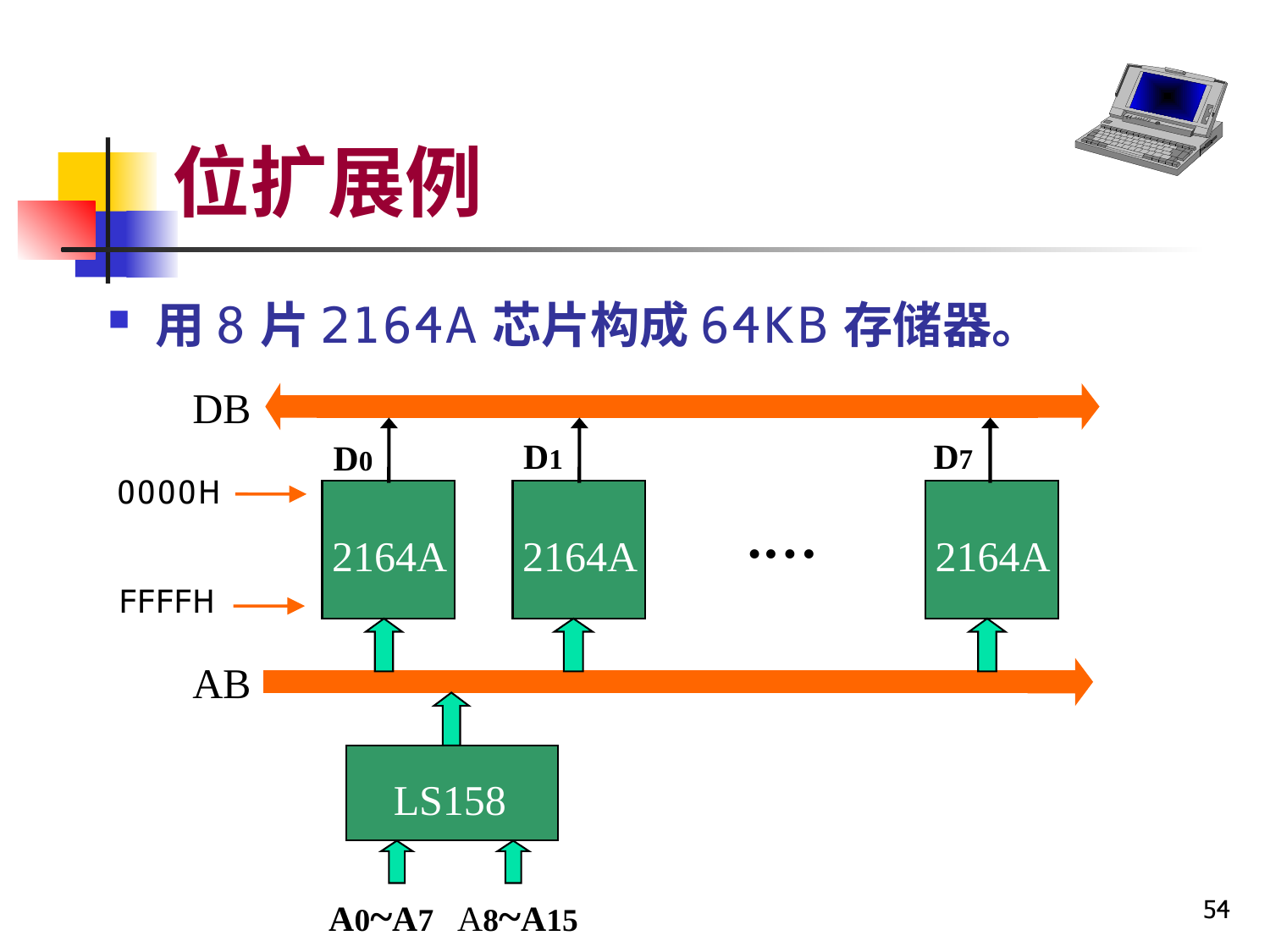

# 位扩展例
用8片2164A芯片构成64KB存储器。
DB

D1
D7
D0
0000H

.…
2164A
2164A
2164A
FFFFH

AB

LS158

54
A0~A7
A8~A15